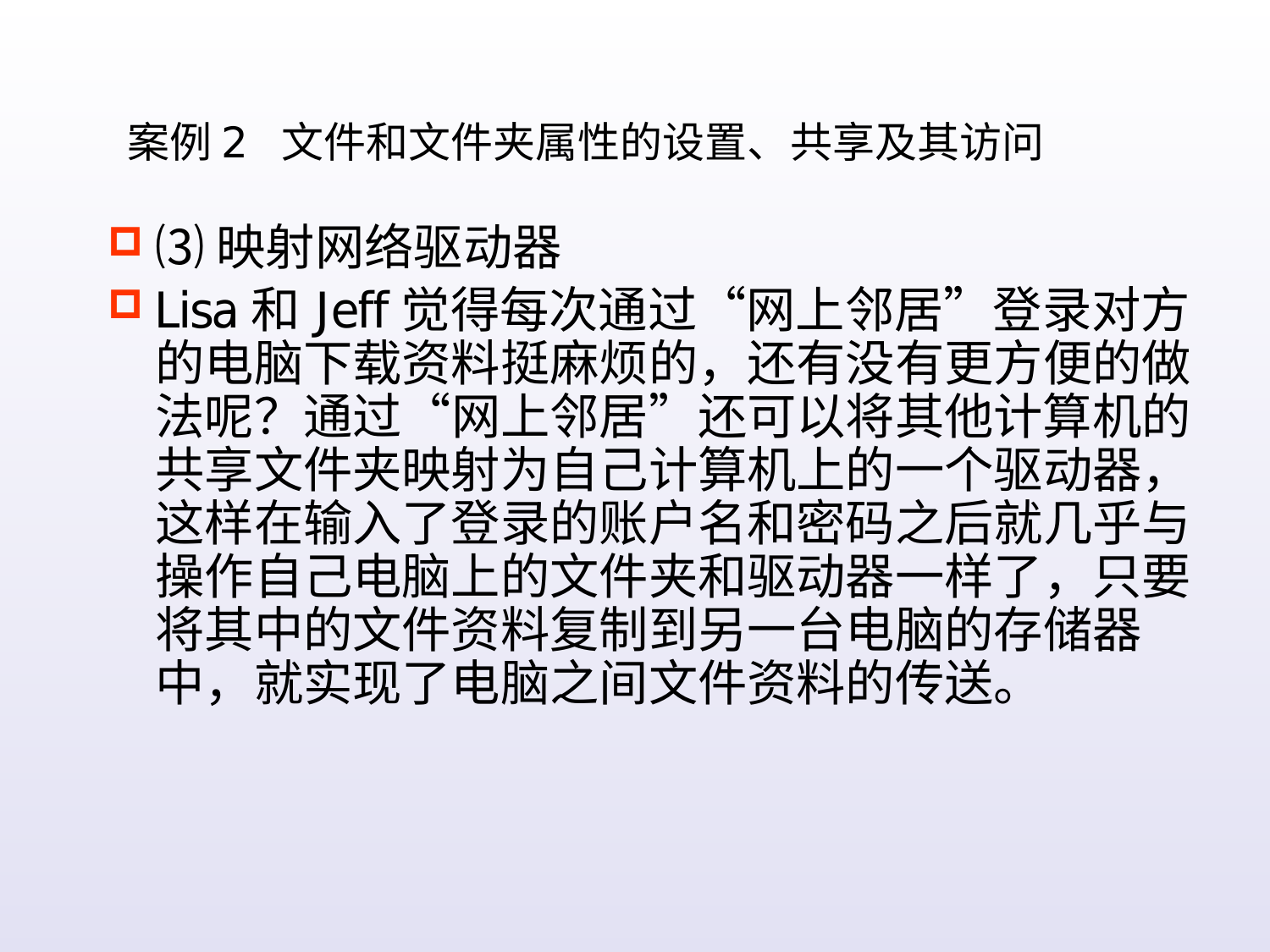

案例2  文件和文件夹属性的设置、共享及其访问
⑶映射网络驱动器
Lisa和Jeff觉得每次通过“网上邻居”登录对方的电脑下载资料挺麻烦的，还有没有更方便的做法呢？通过“网上邻居”还可以将其他计算机的共享文件夹映射为自己计算机上的一个驱动器，这样在输入了登录的账户名和密码之后就几乎与操作自己电脑上的文件夹和驱动器一样了，只要将其中的文件资料复制到另一台电脑的存储器中，就实现了电脑之间文件资料的传送。